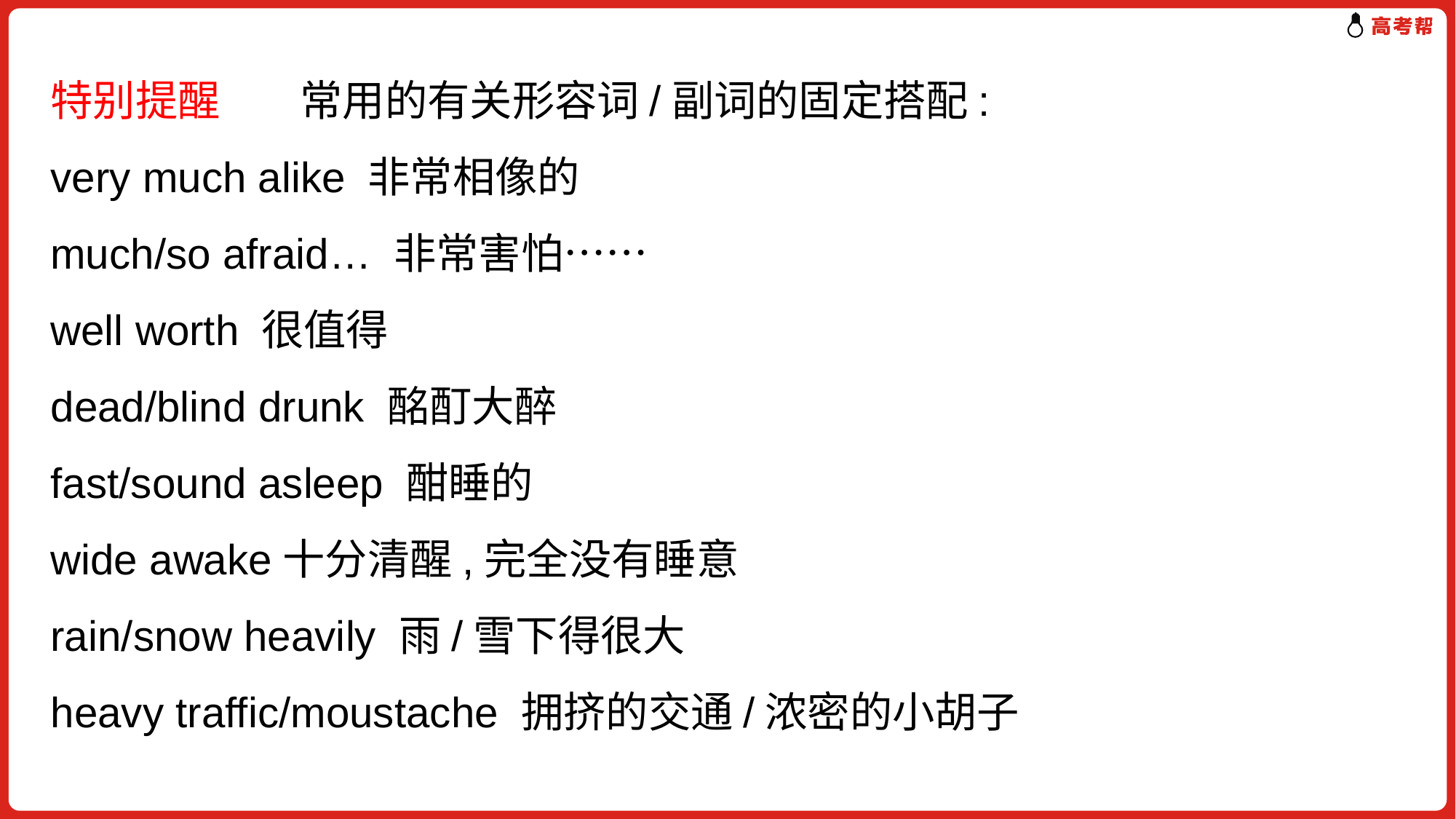

特别提醒　    常用的有关形容词/副词的固定搭配:
very much alike 非常相像的
much/so afraid… 非常害怕……
well worth 很值得
dead/blind drunk 酩酊大醉
fast/sound asleep 酣睡的
wide awake十分清醒,完全没有睡意
rain/snow heavily 雨/雪下得很大
heavy traffic/moustache 拥挤的交通/浓密的小胡子